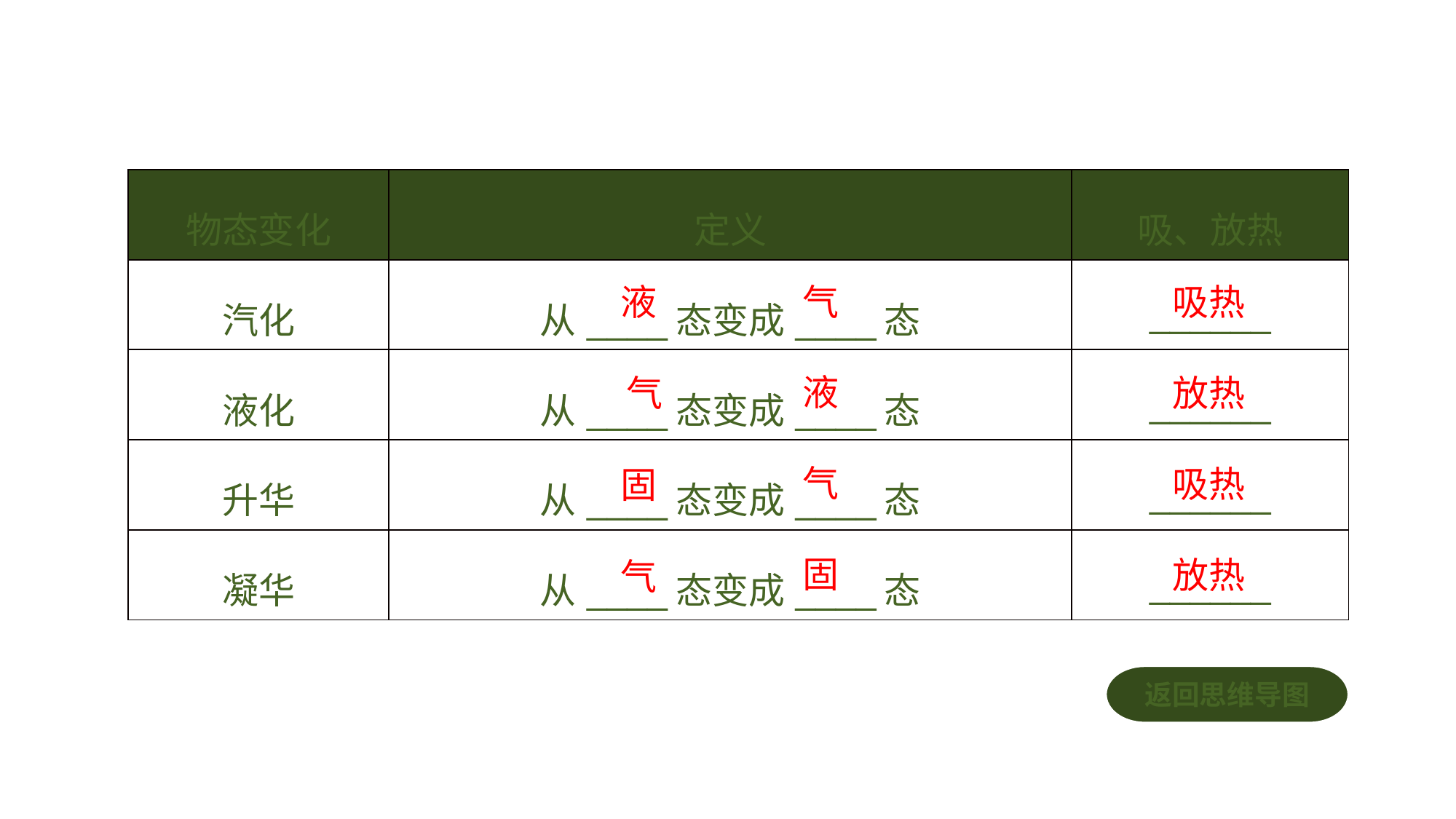

| 物态变化 | 定义 | 吸、放热 |
| --- | --- | --- |
| 汽化 | 从\_\_\_\_态变成\_\_\_\_态 | \_\_\_\_\_\_ |
| 液化 | 从\_\_\_\_态变成\_\_\_\_态 | \_\_\_\_\_\_ |
| 升华 | 从\_\_\_\_态变成\_\_\_\_态 | \_\_\_\_\_\_ |
| 凝华 | 从\_\_\_\_态变成\_\_\_\_态 | \_\_\_\_\_\_ |
液
气
吸热
液
放热
气
气
吸热
固
固
放热
气
返回思维导图